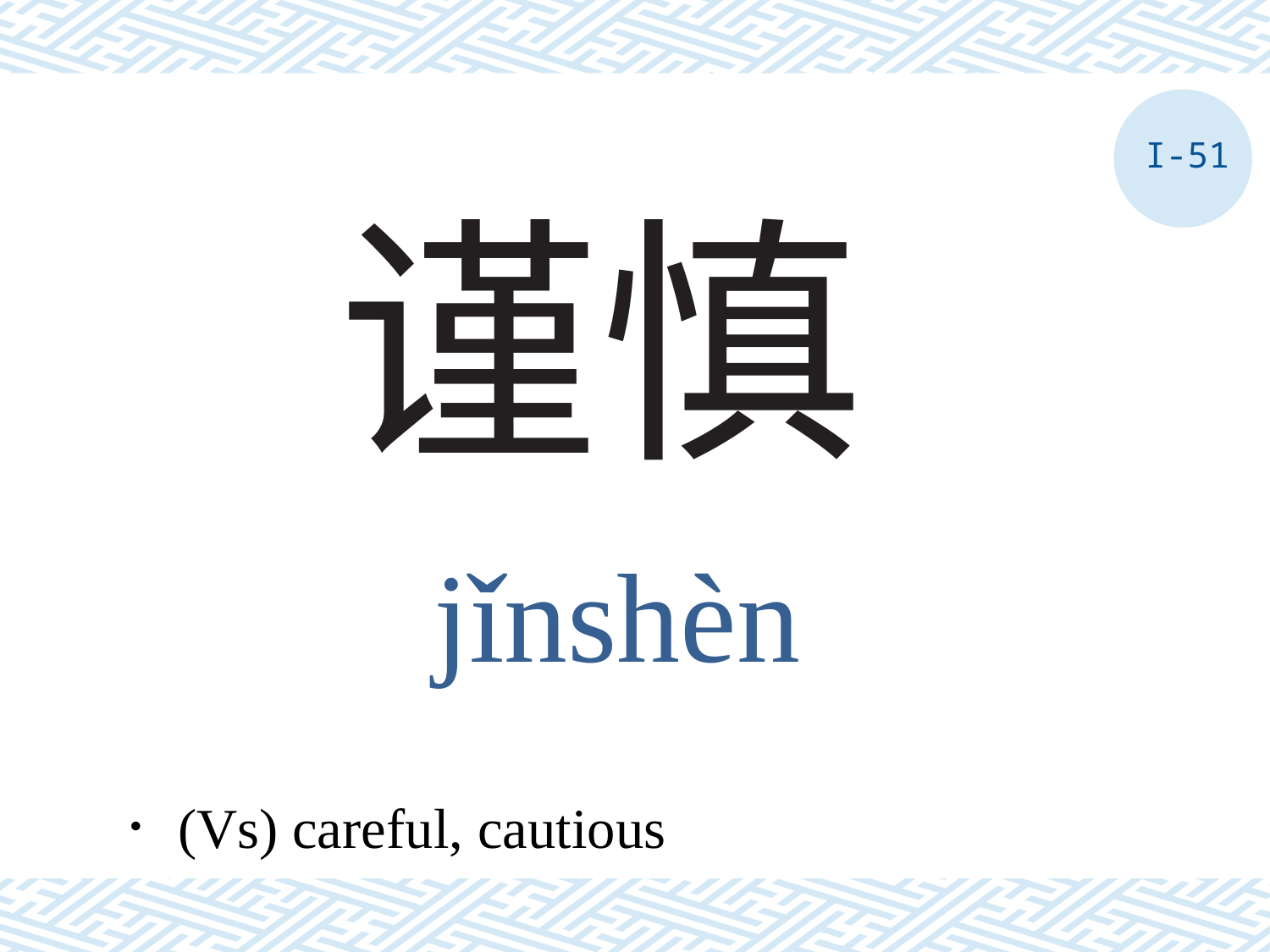

I-51

# 谨慎
jǐnshèn
．(Vs) careful, cautious